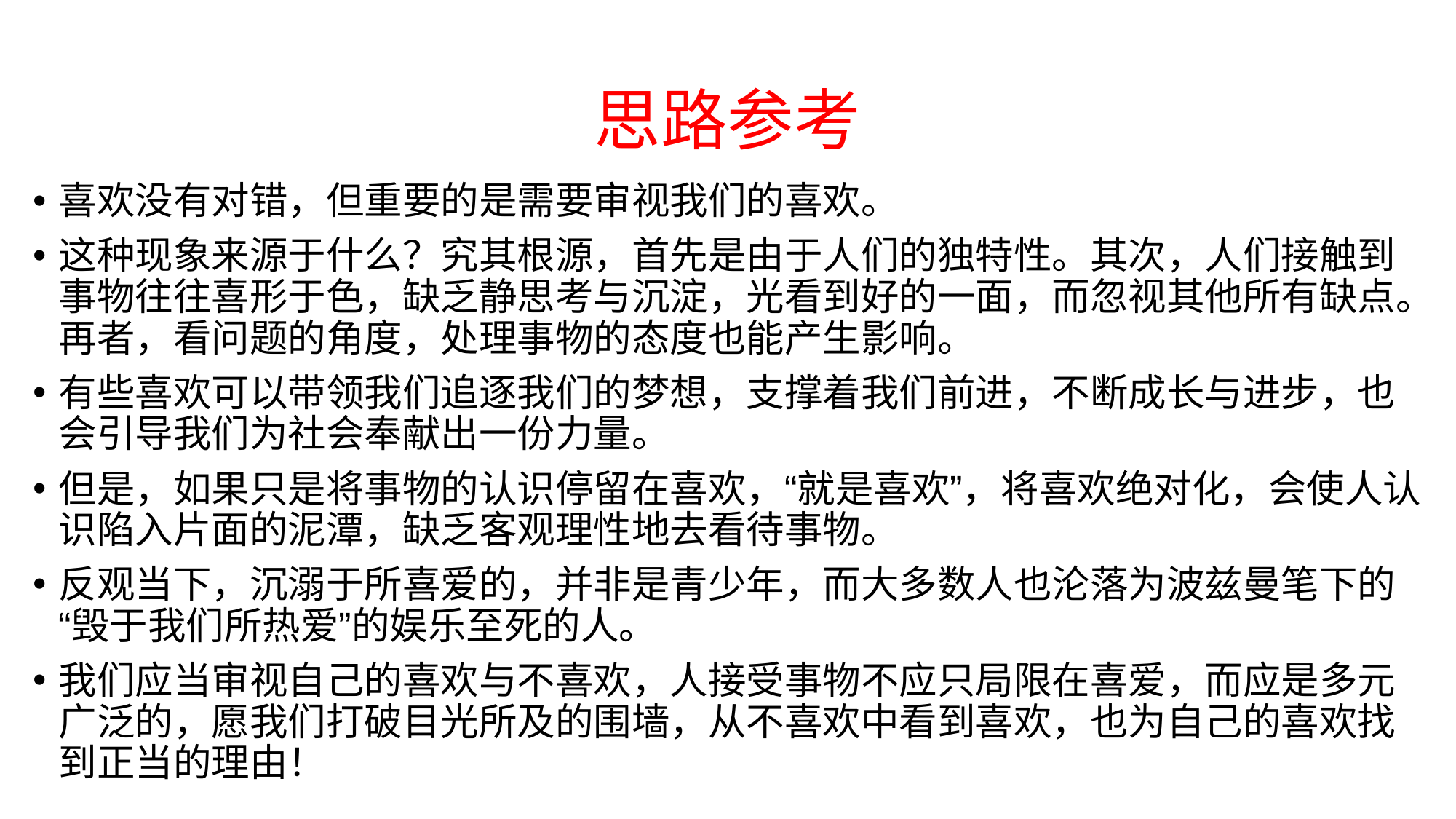

# 思路参考
喜欢没有对错，但重要的是需要审视我们的喜欢。
这种现象来源于什么？究其根源，首先是由于人们的独特性。其次，人们接触到事物往往喜形于色，缺乏静思考与沉淀，光看到好的一面，而忽视其他所有缺点。再者，看问题的角度，处理事物的态度也能产生影响。
有些喜欢可以带领我们追逐我们的梦想，支撑着我们前进，不断成长与进步，也会引导我们为社会奉献出一份力量。
但是，如果只是将事物的认识停留在喜欢，“就是喜欢”，将喜欢绝对化，会使人认识陷入片面的泥潭，缺乏客观理性地去看待事物。
反观当下，沉溺于所喜爱的，并非是青少年，而大多数人也沦落为波兹曼笔下的“毁于我们所热爱”的娱乐至死的人。
我们应当审视自己的喜欢与不喜欢，人接受事物不应只局限在喜爱，而应是多元广泛的，愿我们打破目光所及的围墙，从不喜欢中看到喜欢，也为自己的喜欢找到正当的理由！